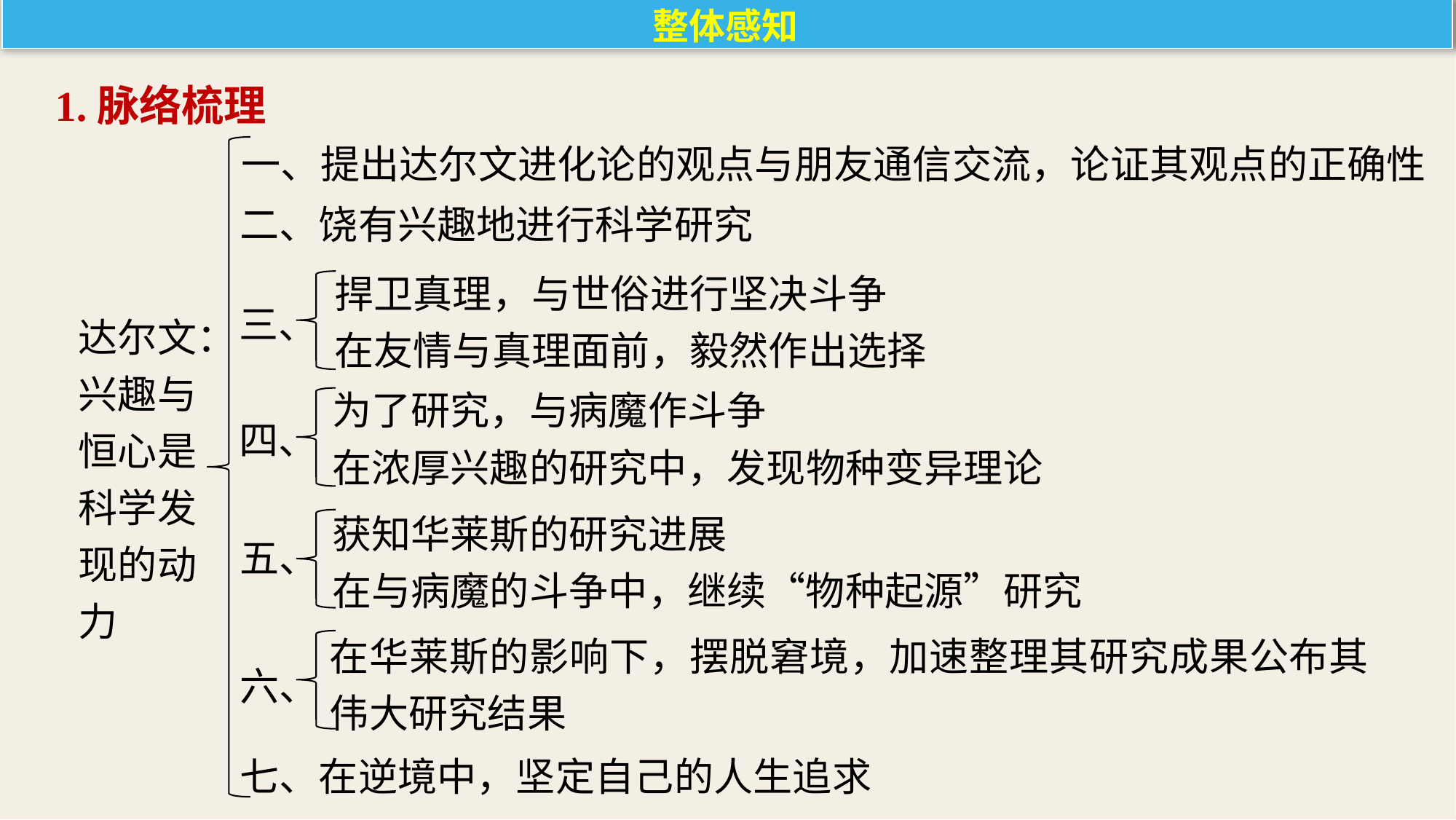

整体感知
1.脉络梳理
一、提出达尔文进化论的观点与朋友通信交流，论证其观点的正确性

二、饶有兴趣地进行科学研究
捍卫真理，与世俗进行坚决斗争
在友情与真理面前，毅然作出选择

三、
达尔文：
兴趣与
恒心是
科学发
现的动
力
为了研究，与病魔作斗争
在浓厚兴趣的研究中，发现物种变异理论

四、
获知华莱斯的研究进展
在与病魔的斗争中，继续“物种起源”研究

五、
在华莱斯的影响下，摆脱窘境，加速整理其研究成果公布其伟大研究结果

六、
七、在逆境中，坚定自己的人生追求